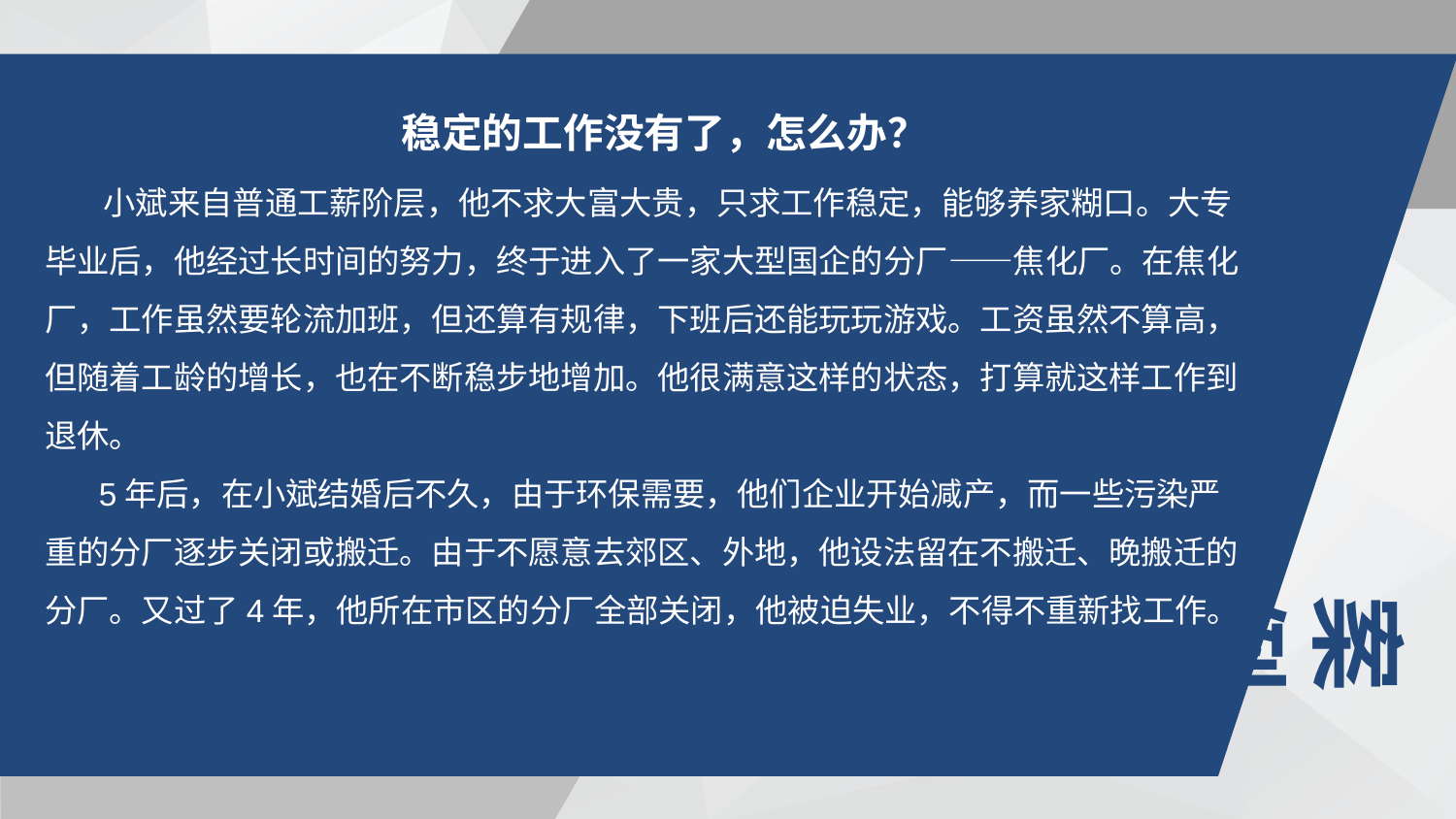

稳定的工作没有了，怎么办？

       小斌来自普通工薪阶层，他不求大富大贵，只求工作稳定，能够养家糊口。大专毕业后，他经过长时间的努力，终于进入了一家大型国企的分厂——焦化厂。在焦化厂，工作虽然要轮流加班，但还算有规律，下班后还能玩玩游戏。工资虽然不算高，但随着工龄的增长，也在不断稳步地增加。他很满意这样的状态，打算就这样工作到退休。
      5年后，在小斌结婚后不久，由于环保需要，他们企业开始减产，而一些污染严重的分厂逐步关闭或搬迁。由于不愿意去郊区、外地，他设法留在不搬迁、晚搬迁的分厂。又过了4年，他所在市区的分厂全部关闭，他被迫失业，不得不重新找工作。

案例